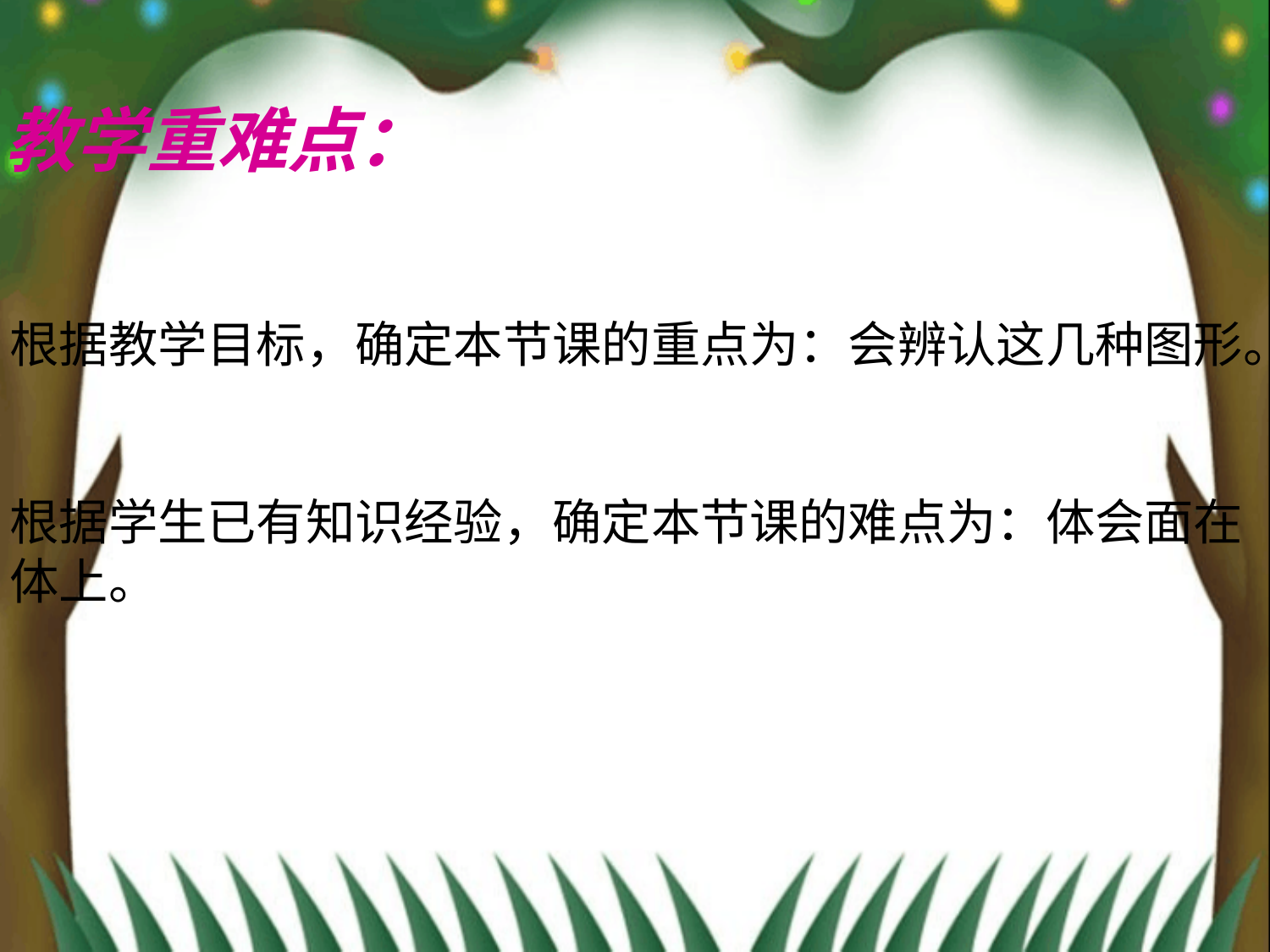

教学重难点：
根据教学目标，确定本节课的重点为：会辨认这几种图形。

根据学生已有知识经验，确定本节课的难点为：体会面在
体上。